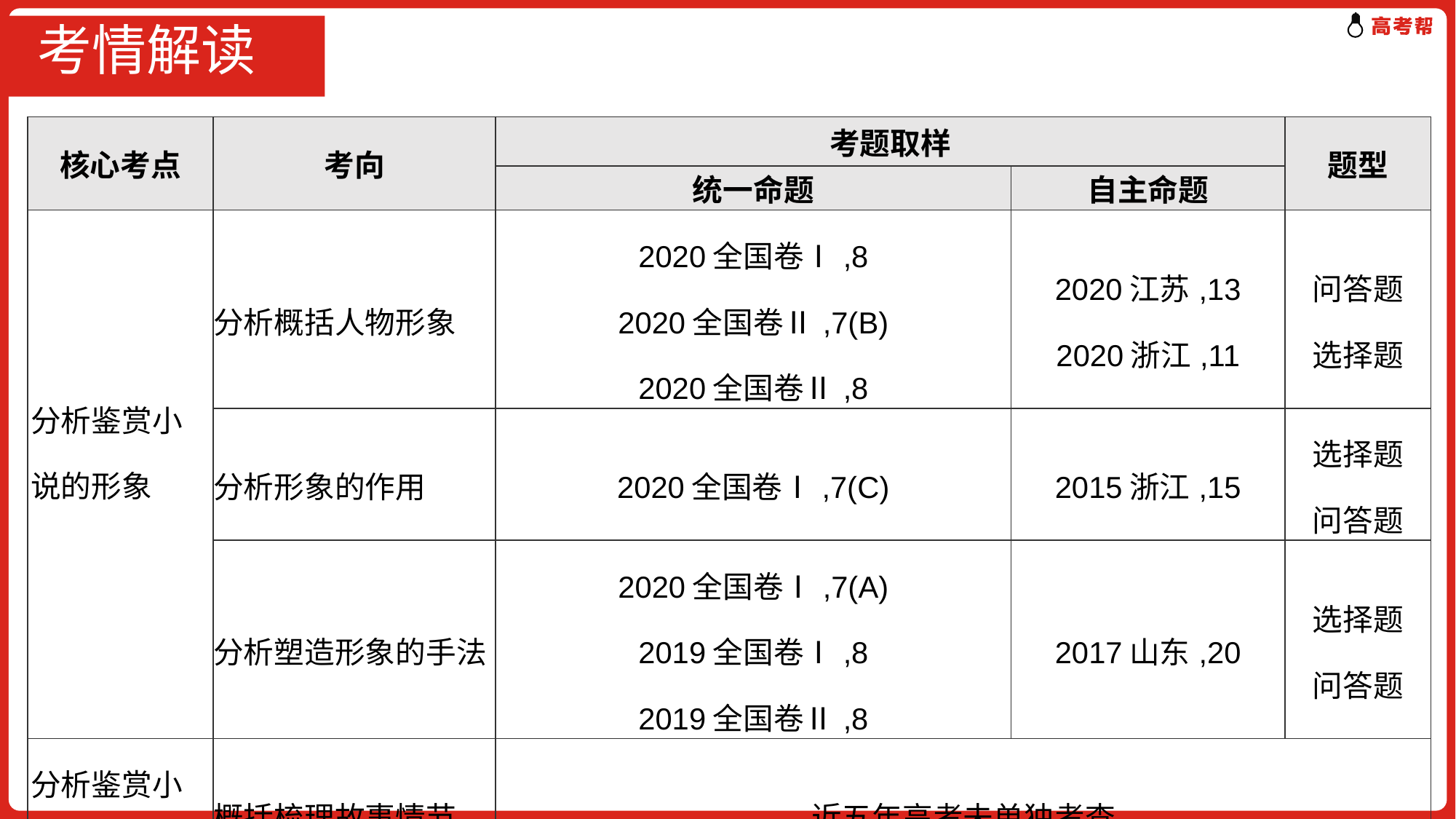

# 考情解读
| 核心考点 | 考向 | 考题取样 |  | 题型 |
| --- | --- | --- | --- | --- |
|  |  | 统一命题 | 自主命题 |  |
| 分析鉴赏小说的形象 | 分析概括人物形象 | 2020全国卷Ⅰ,8 2020全国卷Ⅱ,7(B) 2020全国卷Ⅱ,8 | 2020江苏,13 2020浙江,11 | 问答题 选择题 |
|  | 分析形象的作用 | 2020全国卷Ⅰ,7(C) | 2015浙江,15 | 选择题 问答题 |
|  | 分析塑造形象的手法 | 2020全国卷Ⅰ,7(A) 2019全国卷Ⅰ,8 2019全国卷Ⅱ,8 | 2017山东,20 | 选择题 问答题 |
| 分析鉴赏小说的情节 | 概括梳理故事情节 | 近五年高考未单独考查 |  |  |